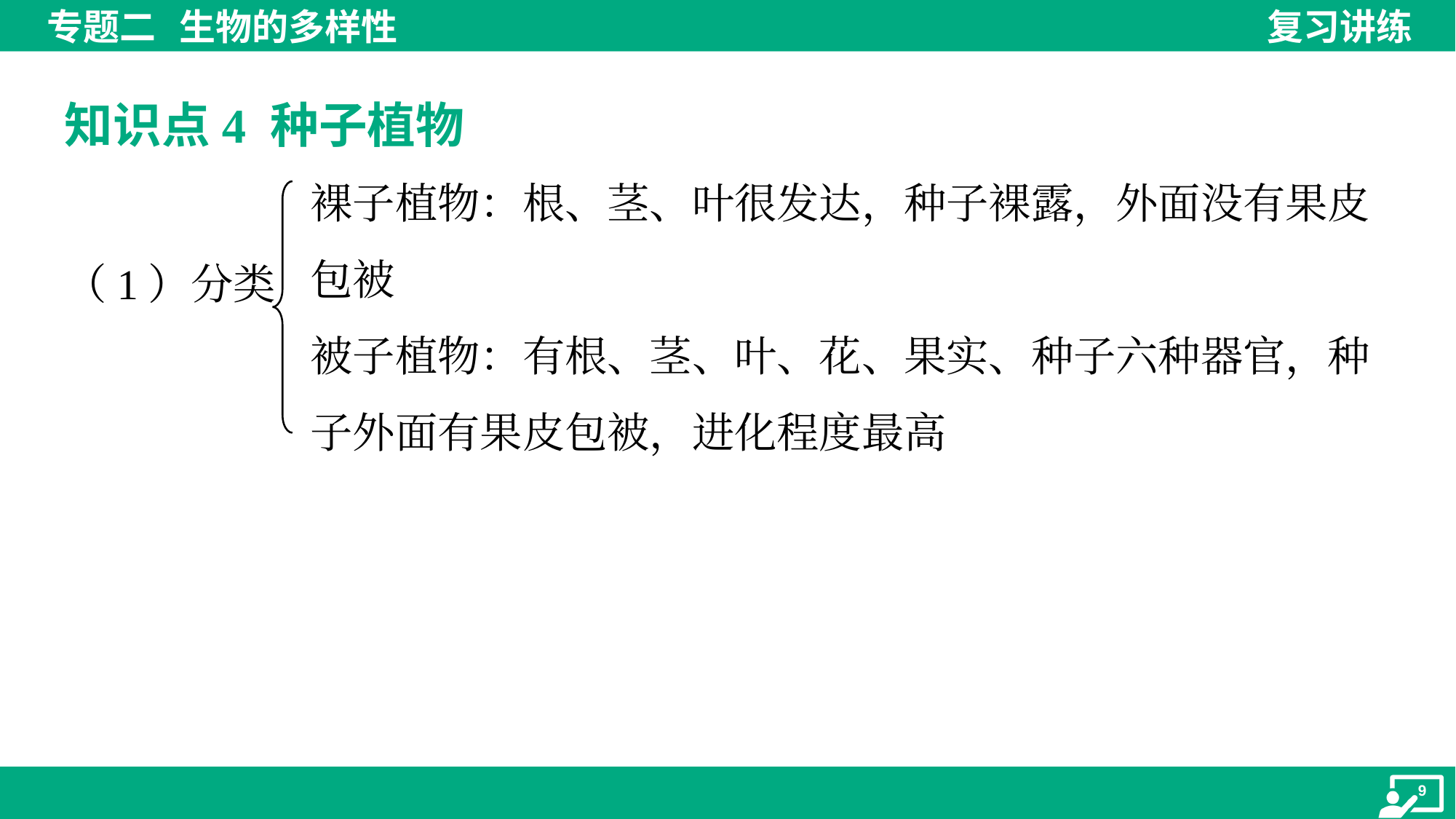

知识点4 种子植物
裸子植物：根、茎、叶很发达，种子裸露，外面没有果皮包被
被子植物：有根、茎、叶、花、果实、种子六种器官，种子外面有果皮包被，进化程度最高

（1）分类